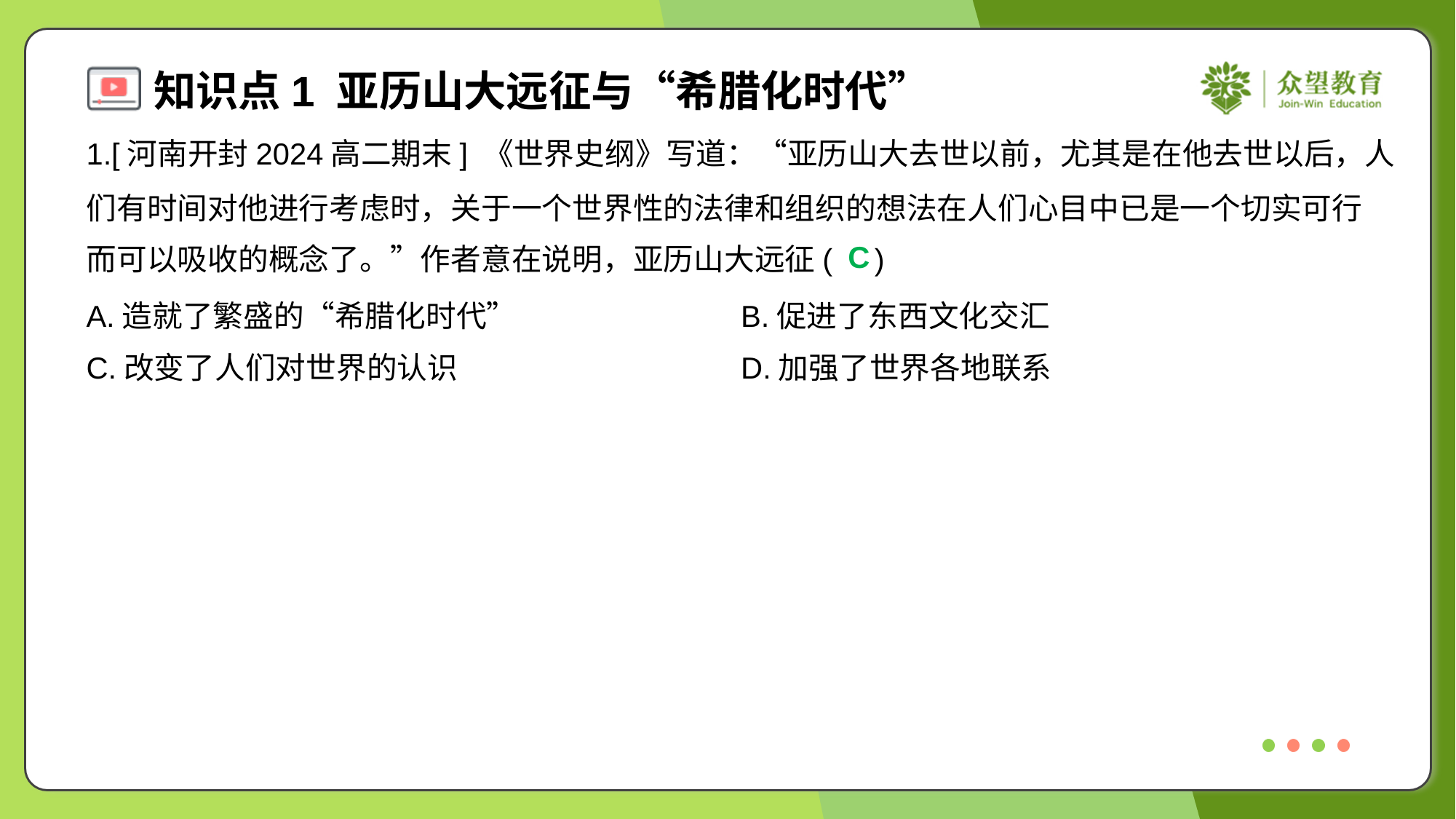

1.[河南开封2024高二期末] 《世界史纲》写道：“亚历山大去世以前，尤其是在他去世以后，人
们有时间对他进行考虑时，关于一个世界性的法律和组织的想法在人们心目中已是一个切实可行
而可以吸收的概念了。”作者意在说明，亚历山大远征(     )
C
A.造就了繁盛的“希腊化时代”	B.促进了东西文化交汇
C.改变了人们对世界的认识	D.加强了世界各地联系